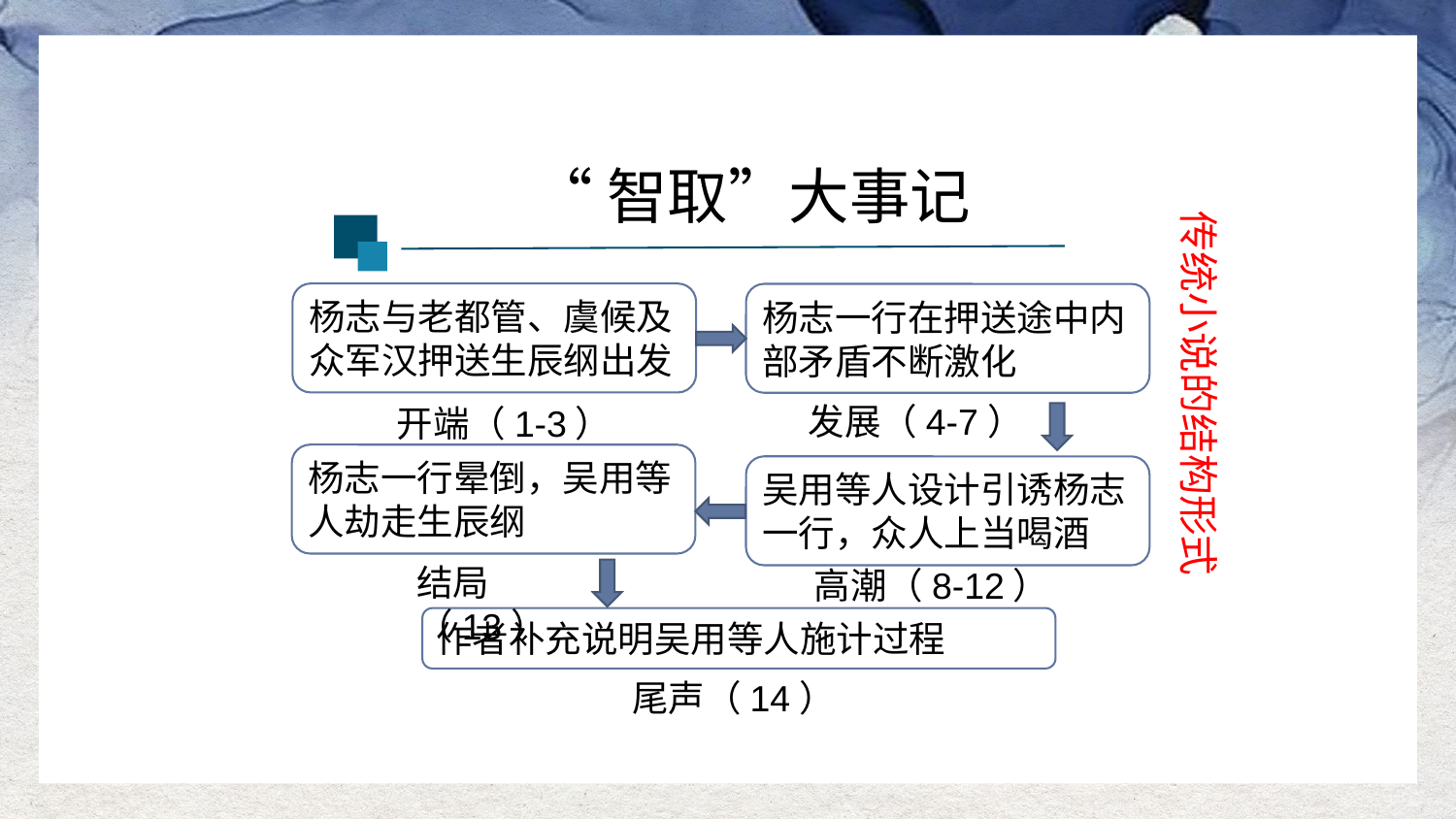

“智取”大事记
传统小说的结构形式

杨志与老都管、虞候及众军汉押送生辰纲出发
杨志一行在押送途中内部矛盾不断激化

发展（4-7）
开端（1-3）

杨志一行晕倒，吴用等人劫走生辰纲
吴用等人设计引诱杨志一行，众人上当喝酒

结局（13）
高潮（8-12）

作者补充说明吴用等人施计过程
尾声（14）